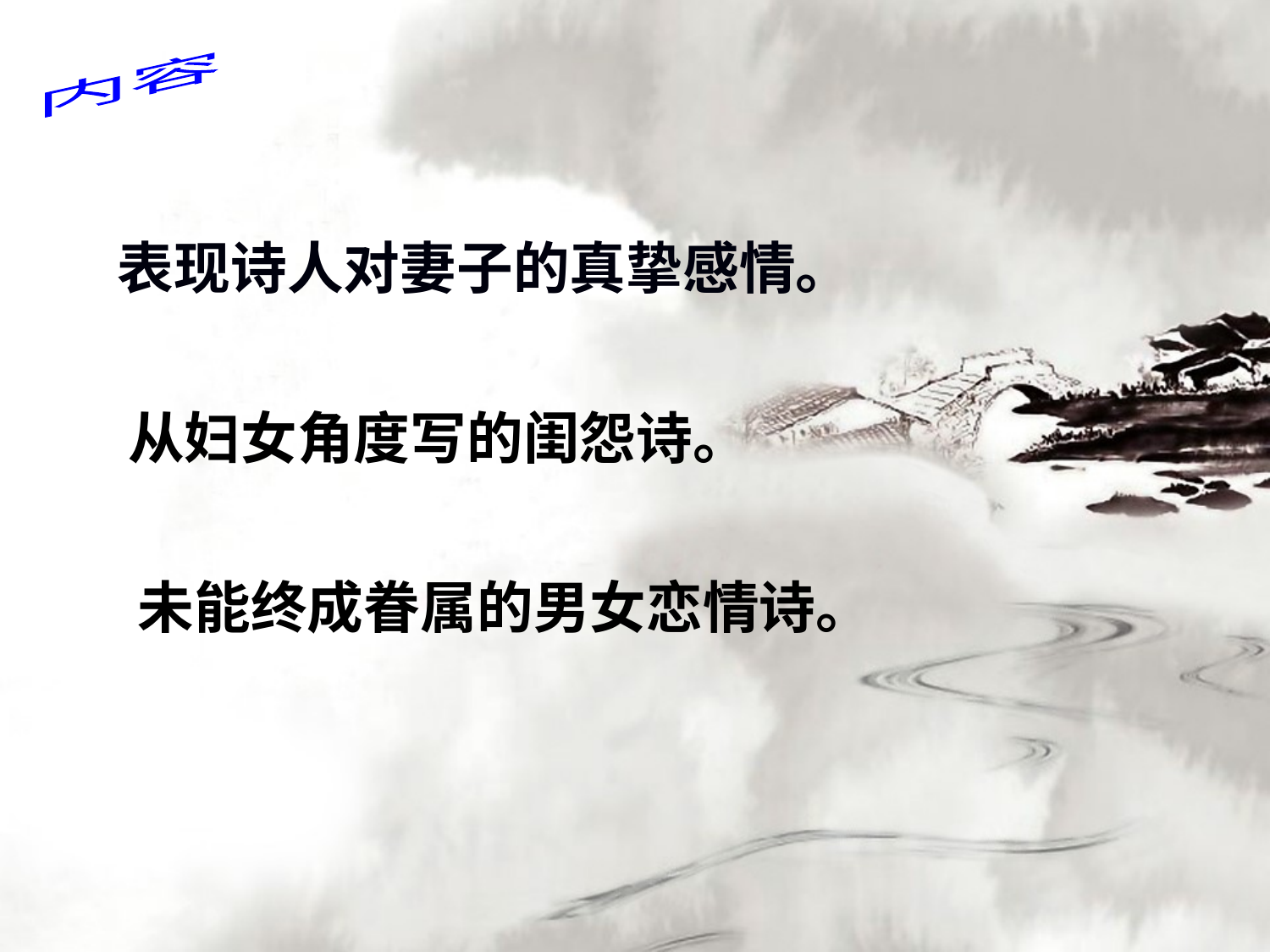

内容
表现诗人对妻子的真挚感情。
从妇女角度写的闺怨诗。
未能终成眷属的男女恋情诗。